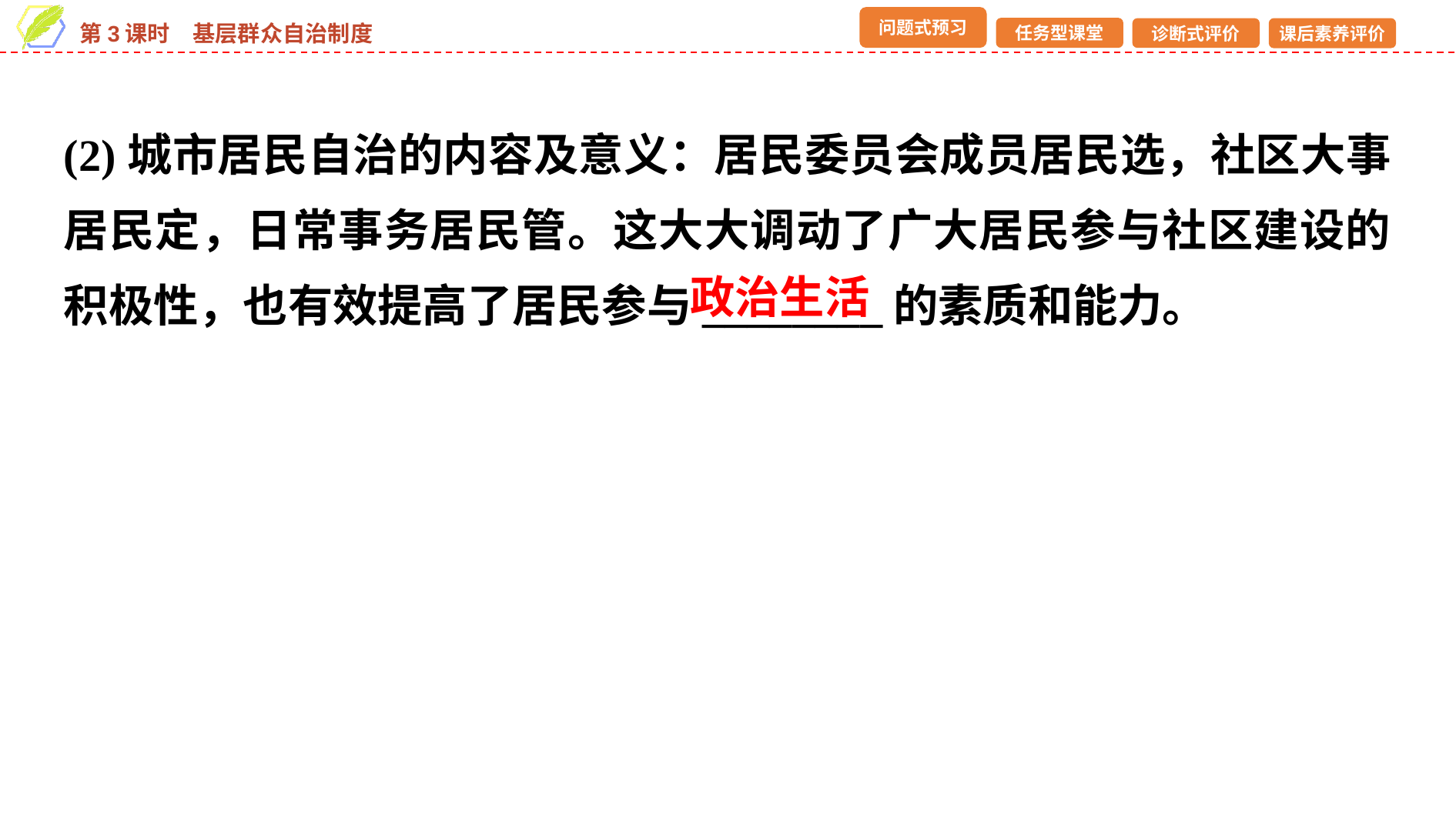

(2)城市居民自治的内容及意义：居民委员会成员居民选，社区大事居民定，日常事务居民管。这大大调动了广大居民参与社区建设的积极性，也有效提高了居民参与________的素质和能力。
政治生活